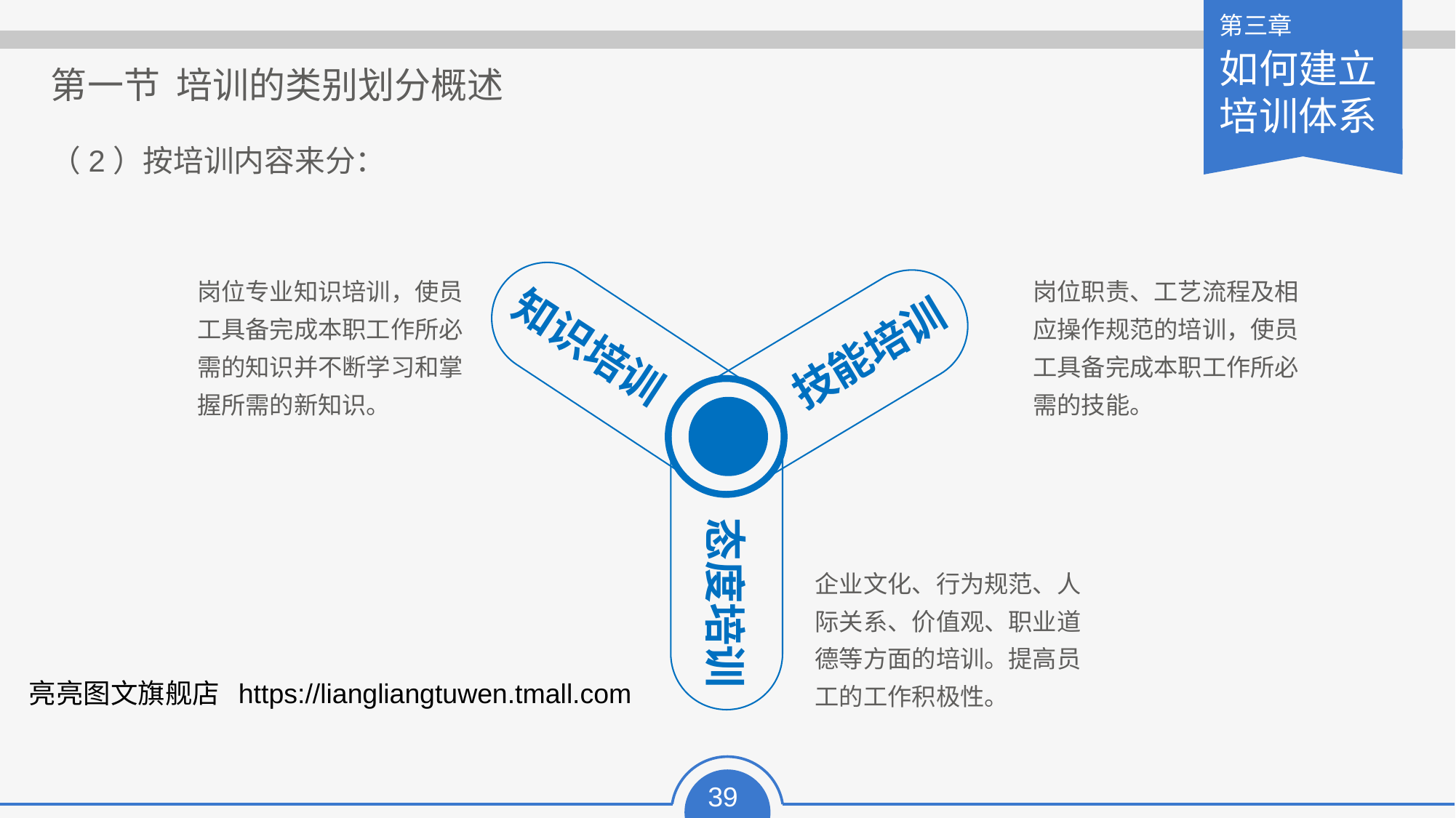

第一节  培训的类别划分概述
（2）按培训内容来分：
知识培训
技能培训
岗位专业知识培训，使员工具备完成本职工作所必需的知识并不断学习和掌握所需的新知识。
岗位职责、工艺流程及相应操作规范的培训，使员工具备完成本职工作所必需的技能。

态度培训
企业文化、行为规范、人际关系、价值观、职业道德等方面的培训。提高员工的工作积极性。
亮亮图文旗舰店  https://liangliangtuwen.tmall.com